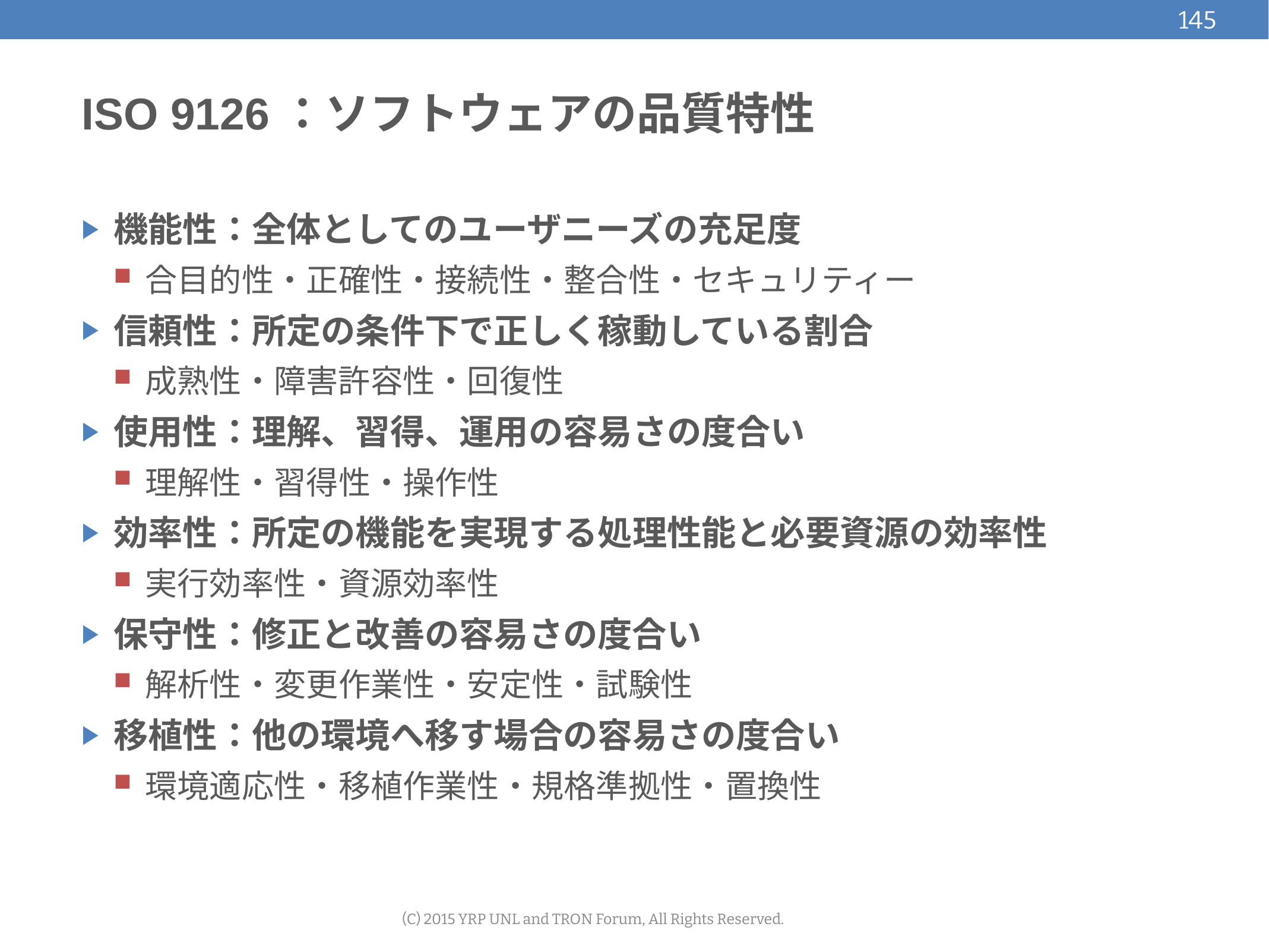

145
# ISO 9126：ソフトウェアの品質特性
機能性：全体としてのユーザニーズの充足度
合目的性・正確性・接続性・整合性・セキュリティー
信頼性：所定の条件下で正しく稼動している割合
成熟性・障害許容性・回復性
使用性：理解、習得、運用の容易さの度合い
理解性・習得性・操作性
効率性：所定の機能を実現する処理性能と必要資源の効率性
実行効率性・資源効率性
保守性：修正と改善の容易さの度合い
解析性・変更作業性・安定性・試験性
移植性：他の環境へ移す場合の容易さの度合い
環境適応性・移植作業性・規格準拠性・置換性
(C) 2015 YRP UNL and TRON Forum, All Rights Reserved.